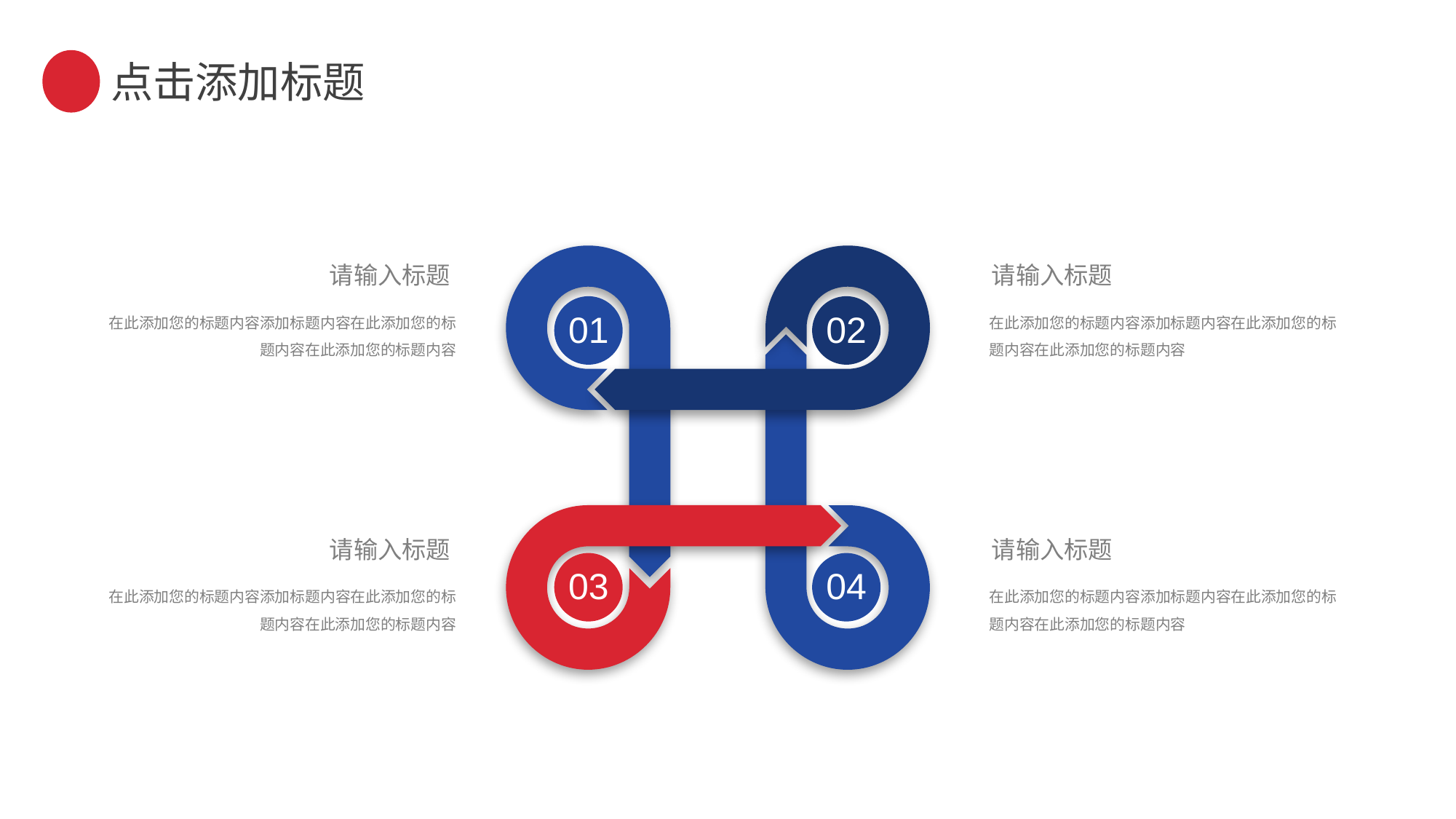

点击添加标题

01

02

03

04
请输入标题
在此添加您的标题内容添加标题内容在此添加您的标题内容在此添加您的标题内容
请输入标题
在此添加您的标题内容添加标题内容在此添加您的标题内容在此添加您的标题内容
请输入标题
在此添加您的标题内容添加标题内容在此添加您的标题内容在此添加您的标题内容
请输入标题
在此添加您的标题内容添加标题内容在此添加您的标题内容在此添加您的标题内容